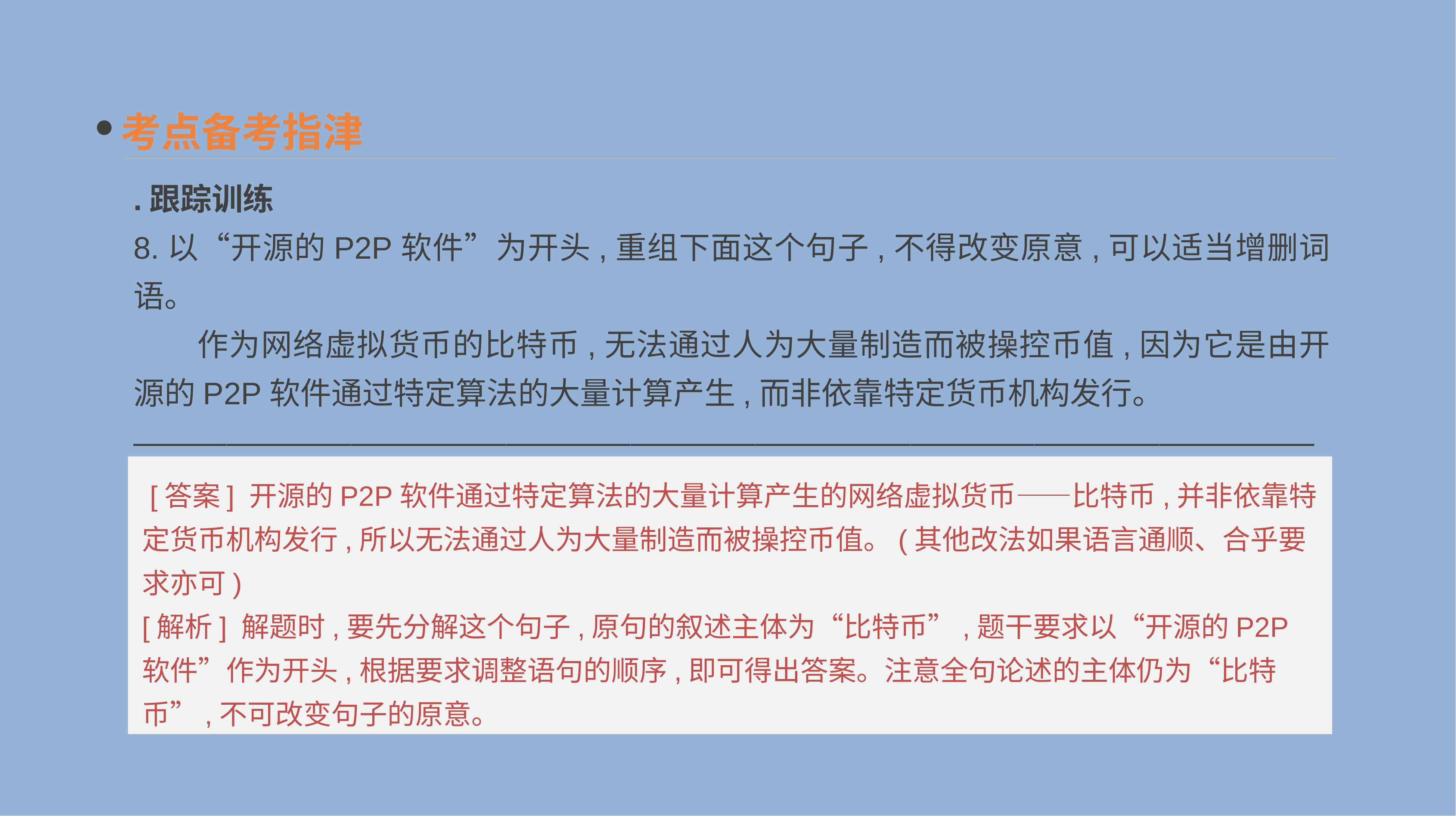

考点备考指津

.跟踪训练
8.以“开源的P2P软件”为开头,重组下面这个句子,不得改变原意,可以适当增删词语。
　　作为网络虚拟货币的比特币,无法通过人为大量制造而被操控币值,因为它是由开源的P2P软件通过特定算法的大量计算产生,而非依靠特定货币机构发行。
——————————————————————————————————————————————————————————————————————

 [答案] 开源的P2P软件通过特定算法的大量计算产生的网络虚拟货币——比特币,并非依靠特定货币机构发行,所以无法通过人为大量制造而被操控币值。(其他改法如果语言通顺、合乎要求亦可)
[解析] 解题时,要先分解这个句子,原句的叙述主体为“比特币”,题干要求以“开源的P2P软件”作为开头,根据要求调整语句的顺序,即可得出答案。注意全句论述的主体仍为“比特币”,不可改变句子的原意。